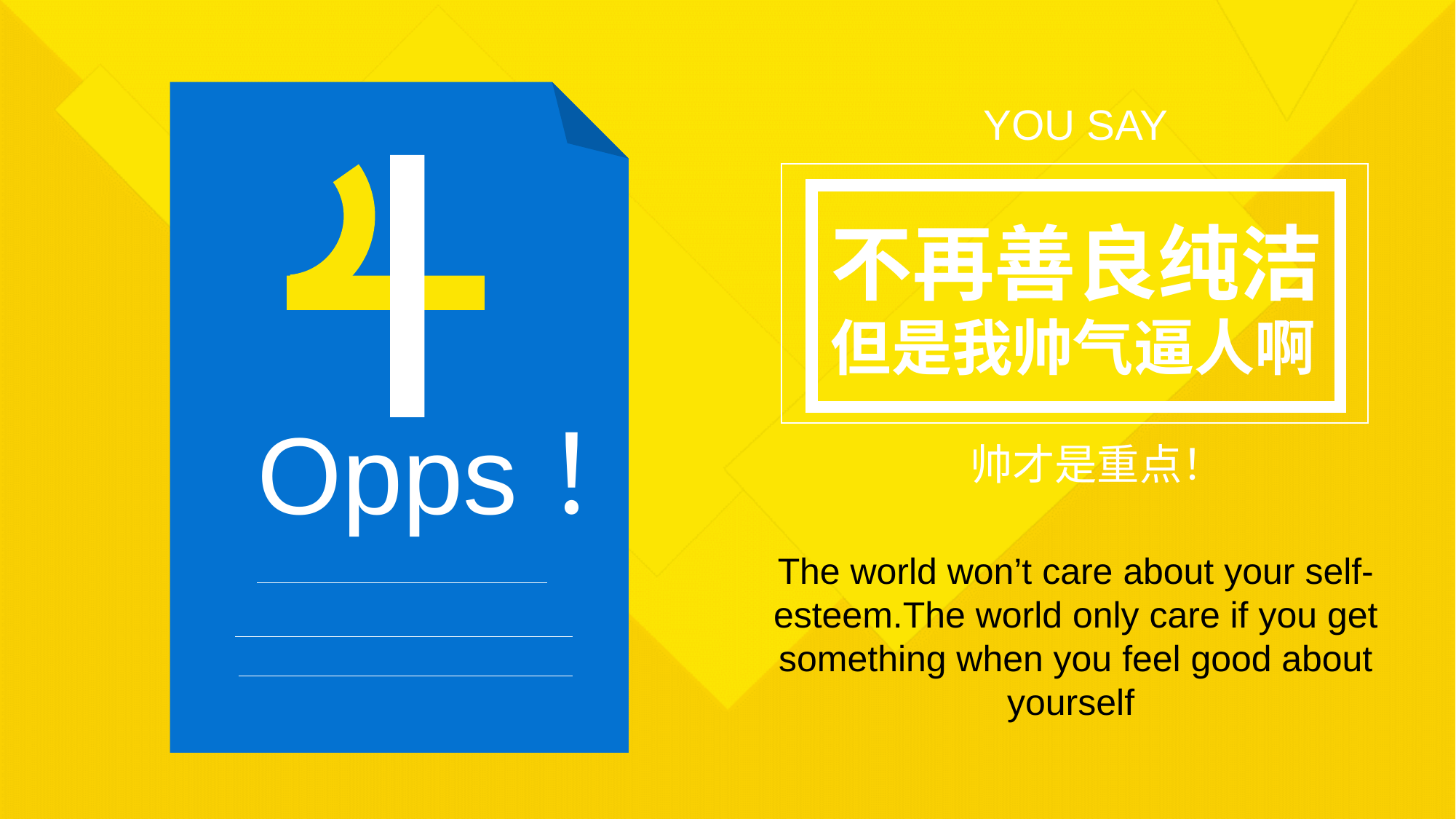

YOU SAY

不再善良纯洁
但是我帅气逼人啊
Opps！
帅才是重点！
The world won’t care about your self-esteem.The world only care if you get something when you feel good about yourself